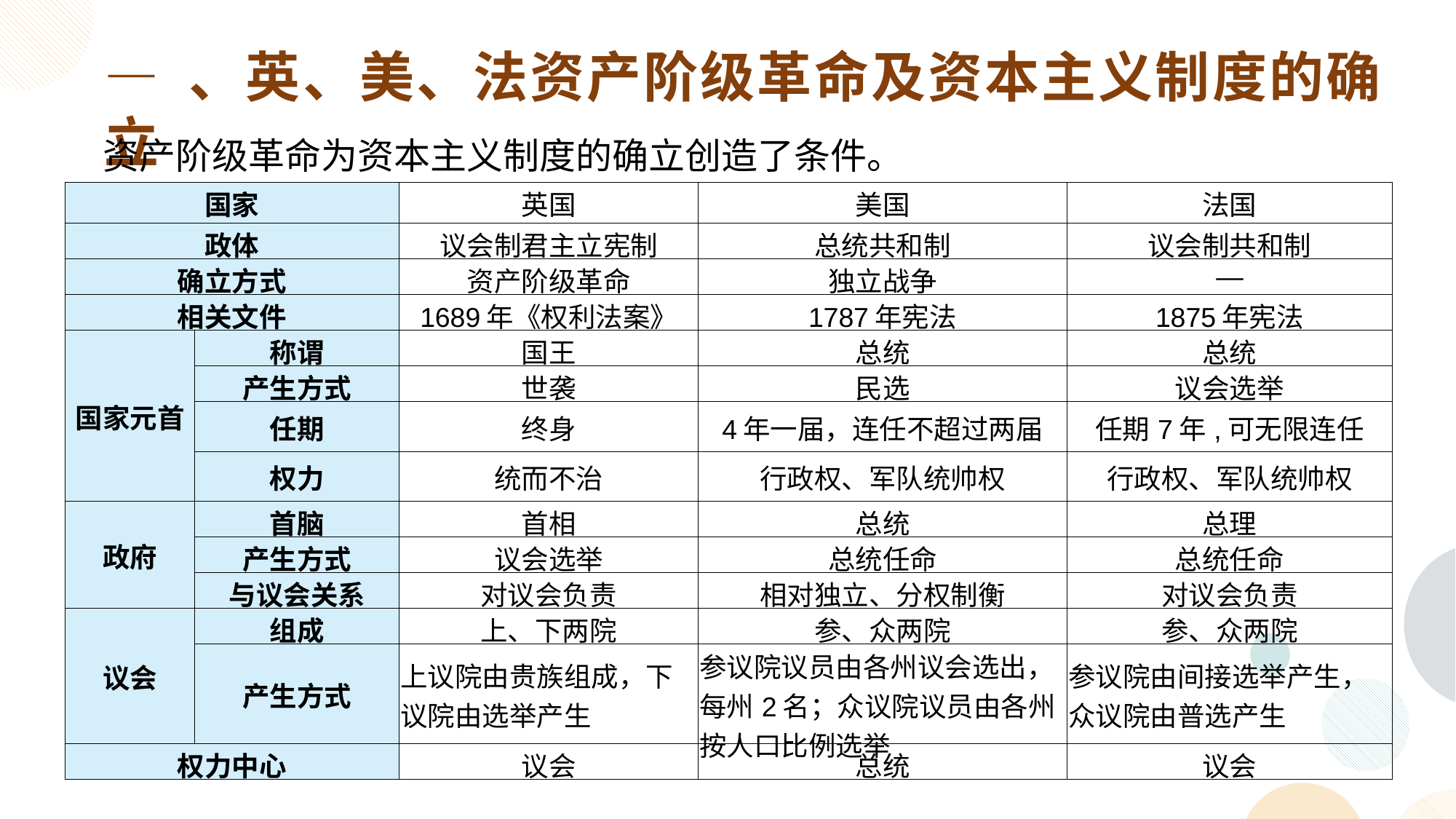

— 、英、美、法资产阶级革命及资本主义制度的确立
资产阶级革命为资本主义制度的确立创造了条件。
| 国家 |  | 英国 | 美国 | 法国 |
| --- | --- | --- | --- | --- |
| 政体 |  | 议会制君主立宪制 | 总统共和制 | 议会制共和制 |
| 确立方式 |  | 资产阶级革命 | 独立战争 | — |
| 相关文件 |  | 1689年《权利法案》 | 1787年宪法 | 1875年宪法 |
| 国家元首 | 称谓 | 国王 | 总统 | 总统 |
|  | 产生方式 | 世袭 | 民选 | 议会选举 |
|  | 任期 | 终身 | 4年一届，连任不超过两届 | 任期7年,可无限连任 |
|  | 权力 | 统而不治 | 行政权、军队统帅权 | 行政权、军队统帅权 |
| 政府 | 首脑 | 首相 | 总统 | 总理 |
|  | 产生方式 | 议会选举 | 总统任命 | 总统任命 |
|  | 与议会关系 | 对议会负责 | 相对独立、分权制衡 | 对议会负责 |
| 议会 | 组成 | 上、下两院 | 参、众两院 | 参、众两院 |
|  | 产生方式 | 上议院由贵族组成，下议院由选举产生 | 参议院议员由各州议会选出，每州2名；众议院议员由各州按人口比例选举 | 参议院由间接选举产生，众议院由普选产生 |
| 权力中心 |  | 议会 | 总统 | 议会 |